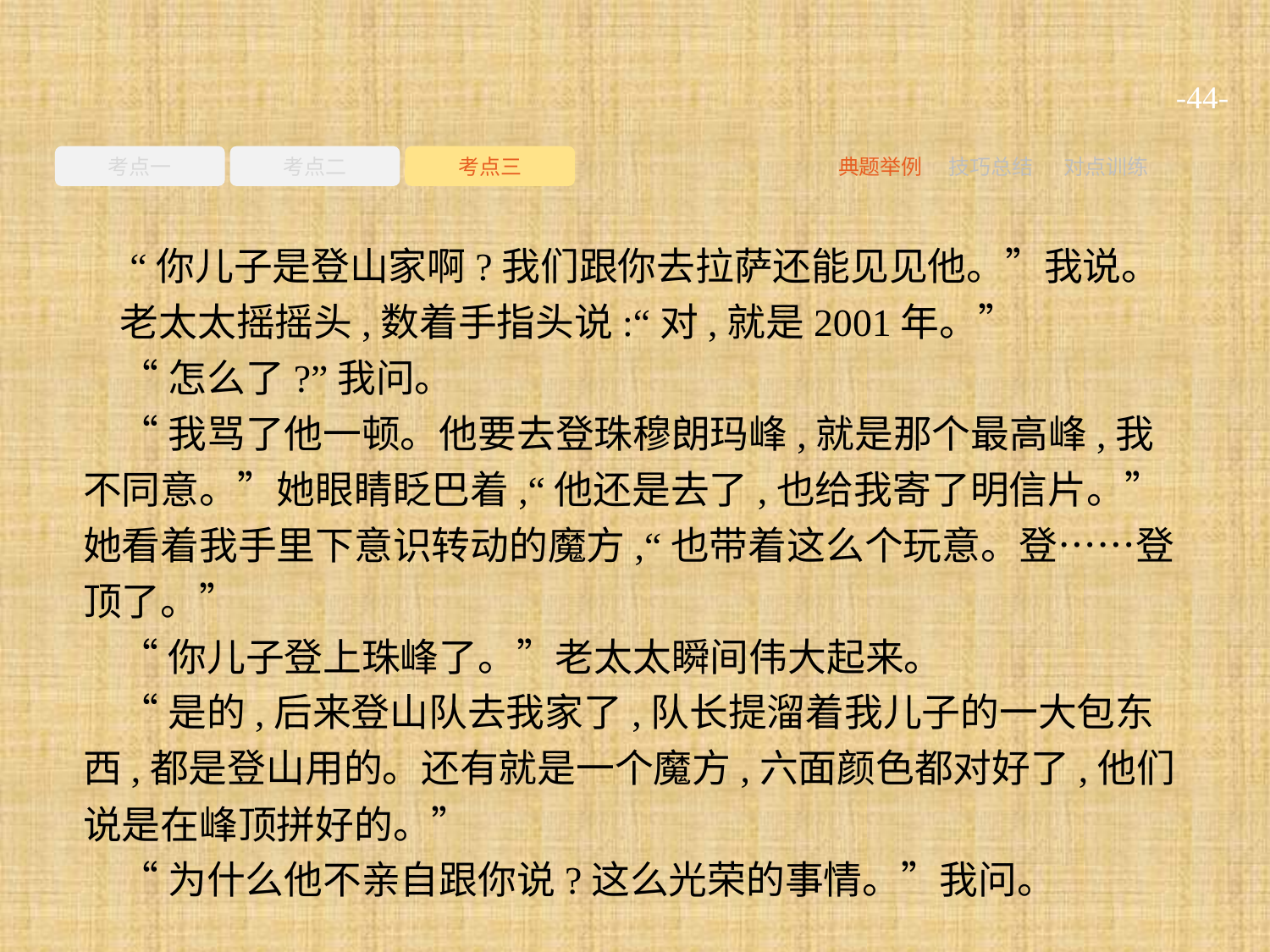

-44-
考点一
考点二
考点三
典题举例
技巧总结
对点训练
 “你儿子是登山家啊?我们跟你去拉萨还能见见他。”我说。
老太太摇摇头,数着手指头说:“对,就是2001年。”
“怎么了?”我问。
“我骂了他一顿。他要去登珠穆朗玛峰,就是那个最高峰,我不同意。”她眼睛眨巴着,“他还是去了,也给我寄了明信片。”她看着我手里下意识转动的魔方,“也带着这么个玩意。登……登顶了。”
“你儿子登上珠峰了。”老太太瞬间伟大起来。
“是的,后来登山队去我家了,队长提溜着我儿子的一大包东西,都是登山用的。还有就是一个魔方,六面颜色都对好了,他们说是在峰顶拼好的。”
“为什么他不亲自跟你说?这么光荣的事情。”我问。